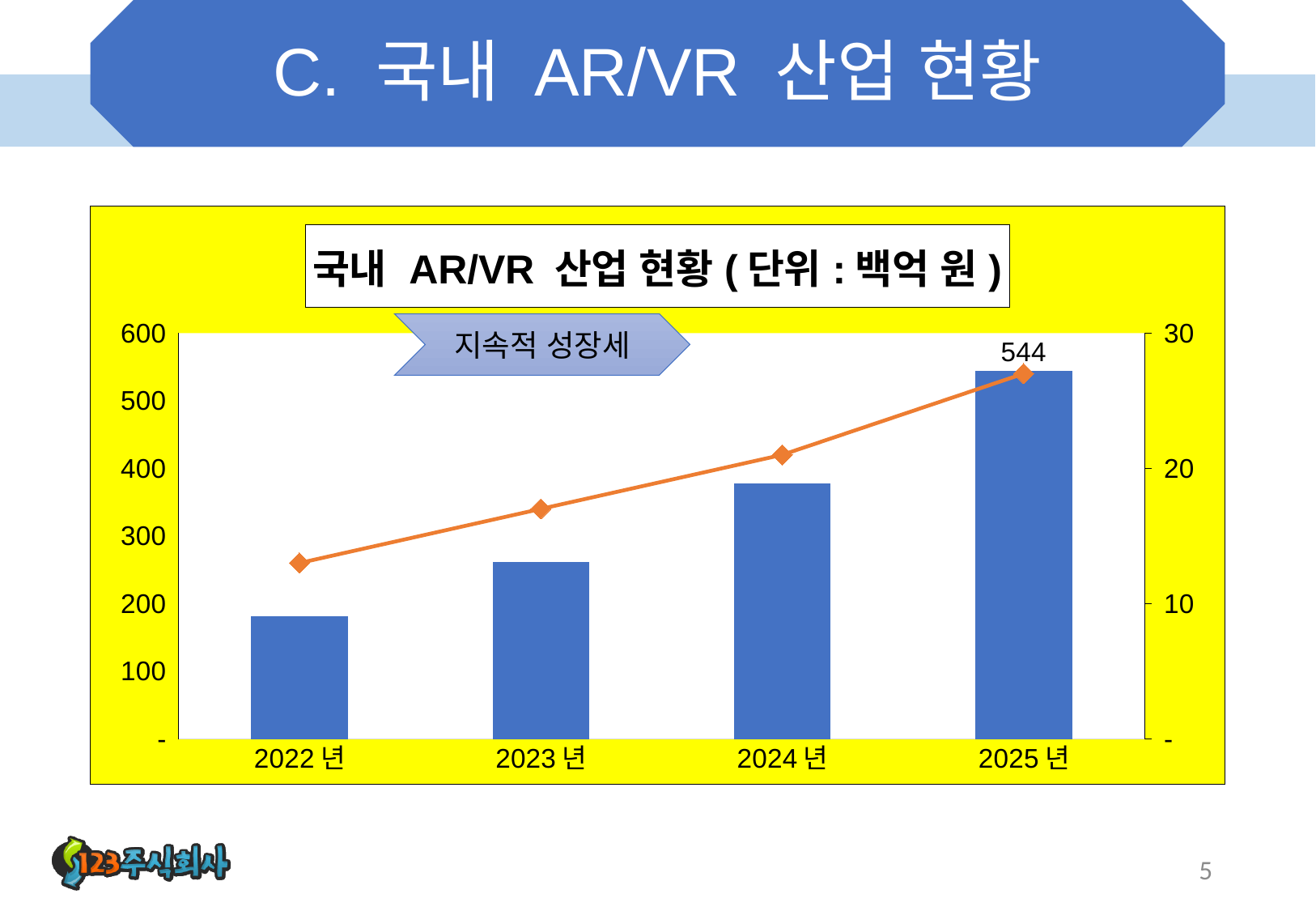

# C. 국내 AR/VR 산업 현황

### Chart: 국내 AR/VR 산업 현황(단위:백억 원)

| Category | 하드웨어 | 콘텐츠 |
|---|---|---|
| 2022년 | 182.0 | 13.0 |
| 2023년 | 262.0 | 17.0 |
| 2024년 | 378.0 | 21.0 |
| 2025년 | 544.0 | 27.0 |
지속적 성장세
5